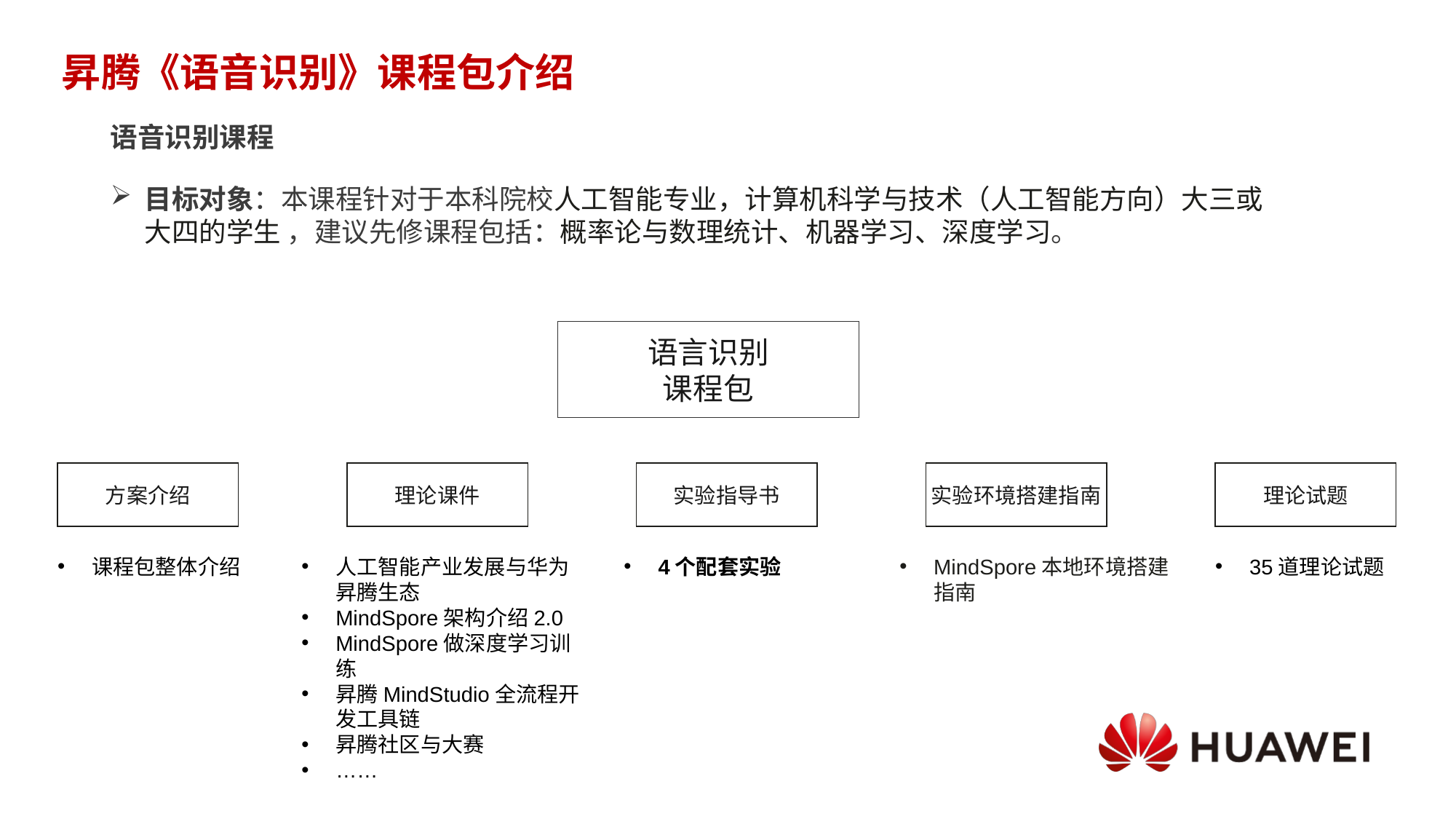

# 昇腾《语音识别》课程包介绍
语音识别课程
目标对象：本课程针对于本科院校人工智能专业，计算机科学与技术（人工智能方向）大三或大四的学生 ，建议先修课程包括：概率论与数理统计、机器学习、深度学习。
语言识别
课程包
方案介绍
理论课件
实验指导书
实验环境搭建指南
理论试题
课程包整体介绍
人工智能产业发展与华为昇腾生态
MindSpore架构介绍2.0
MindSpore做深度学习训练
昇腾MindStudio全流程开发工具链
昇腾社区与大赛
……
4个配套实验
MindSpore本地环境搭建指南
35道理论试题